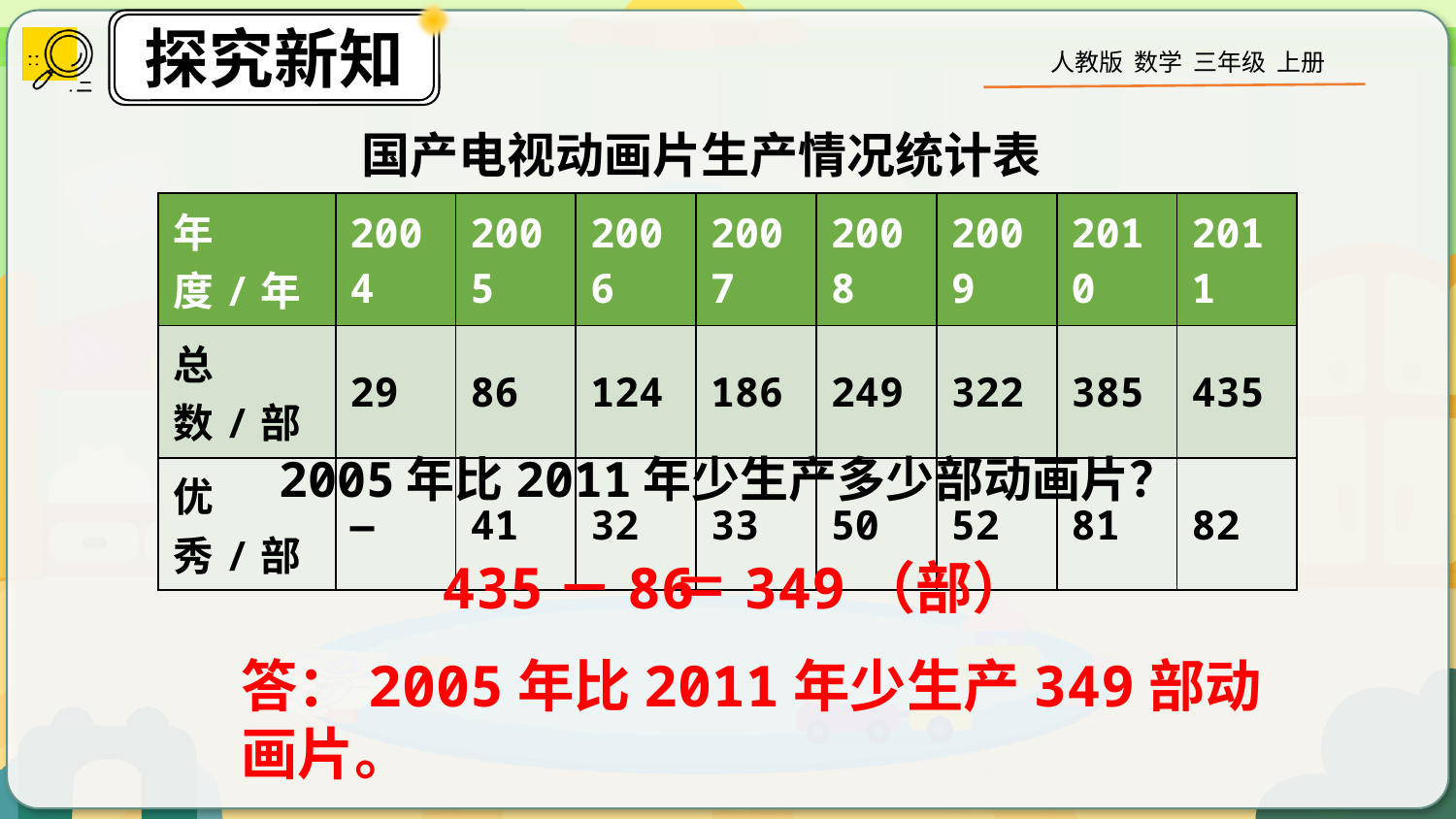

国产电视动画片生产情况统计表
| 年度/年 | 2004 | 2005 | 2006 | 2007 | 2008 | 2009 | 2010 | 2011 |
| --- | --- | --- | --- | --- | --- | --- | --- | --- |
| 总数/部 | 29 | 86 | 124 | 186 | 249 | 322 | 385 | 435 |
| 优秀/部 | — | 41 | 32 | 33 | 50 | 52 | 81 | 82 |
2005年比2011年少生产多少部动画片？
435－86
＝349（部）
答：2005年比2011年少生产349部动画片。